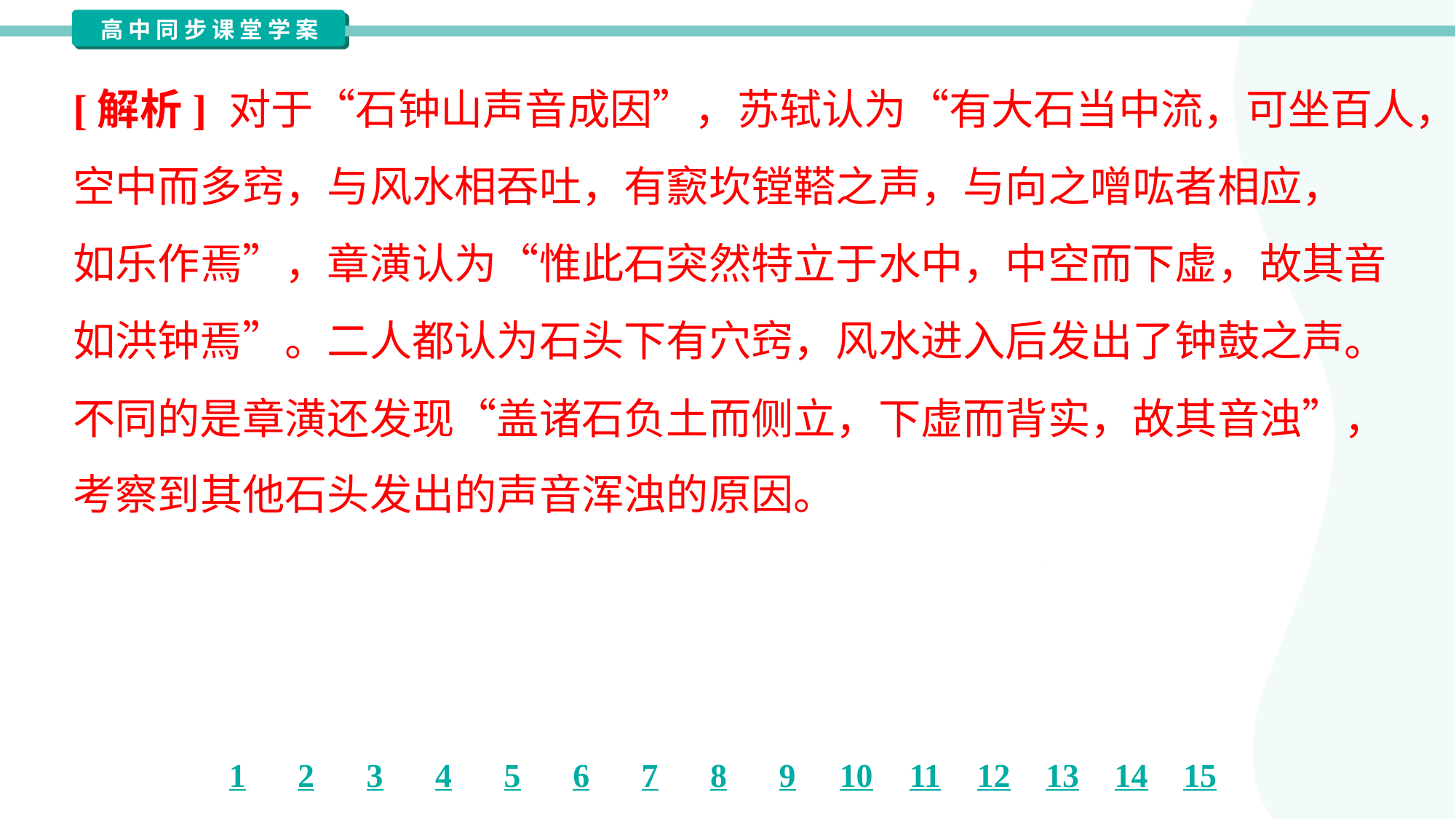

[解析] 对于“石钟山声音成因”，苏轼认为“有大石当中流，可坐百人，
空中而多窍，与风水相吞吐，有窾坎镗鞳之声，与向之噌吰者相应，
如乐作焉”，章潢认为“惟此石突然特立于水中，中空而下虚，故其音
如洪钟焉”。二人都认为石头下有穴窍，风水进入后发出了钟鼓之声。
不同的是章潢还发现“盖诸石负土而侧立，下虚而背实，故其音浊”，
考察到其他石头发出的声音浑浊的原因。